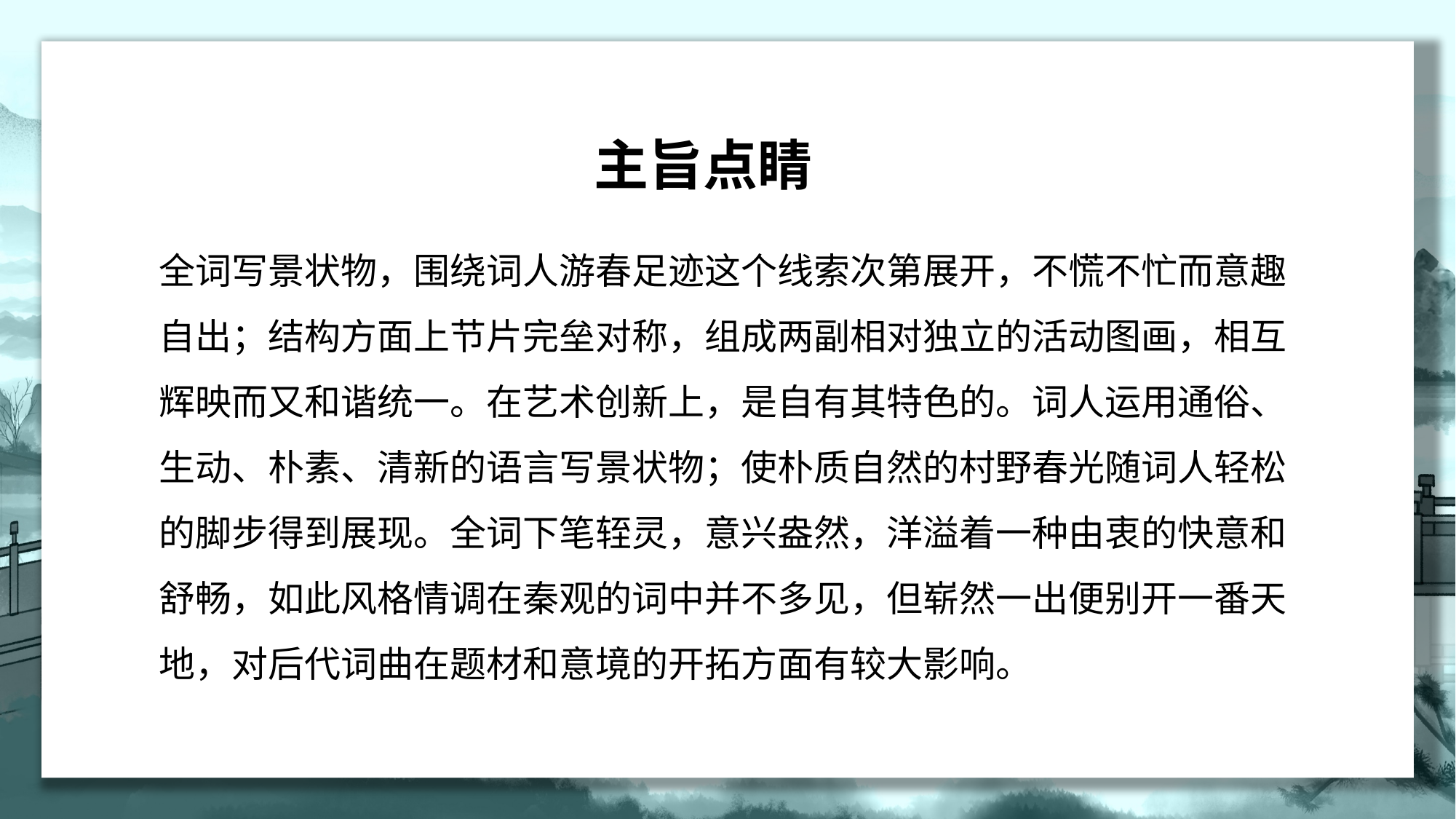

主旨点睛
全词写景状物，围绕词人游春足迹这个线索次第展开，不慌不忙而意趣自出；结构方面上节片完垒对称，组成两副相对独立的活动图画，相互辉映而又和谐统一。在艺术创新上，是自有其特色的。词人运用通俗、生动、朴素、清新的语言写景状物；使朴质自然的村野春光随词人轻松的脚步得到展现。全词下笔轾灵，意兴盎然，洋溢着一种由衷的快意和舒畅，如此风格情调在秦观的词中并不多见，但崭然一出便别开一番天地，对后代词曲在题材和意境的开拓方面有较大影响。